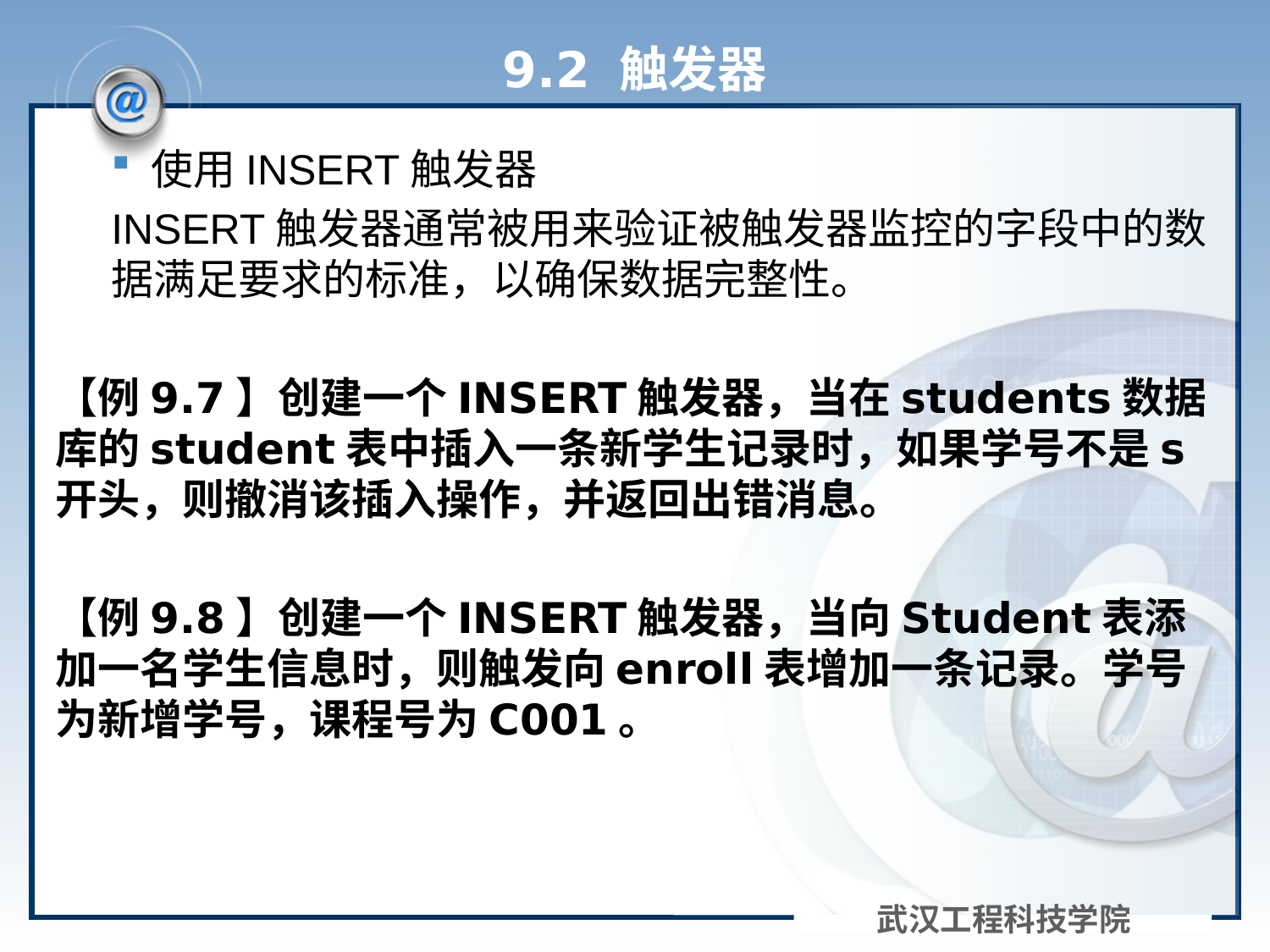

# 9.2 触发器
使用INSERT触发器
INSERT触发器通常被用来验证被触发器监控的字段中的数据满足要求的标准，以确保数据完整性。

【例9.7】创建一个INSERT触发器，当在students数据库的student表中插入一条新学生记录时，如果学号不是s开头，则撤消该插入操作，并返回出错消息。

【例9.8】创建一个INSERT触发器，当向Student表添加一名学生信息时，则触发向enroll表增加一条记录。学号为新增学号，课程号为C001。

武汉工程科技学院